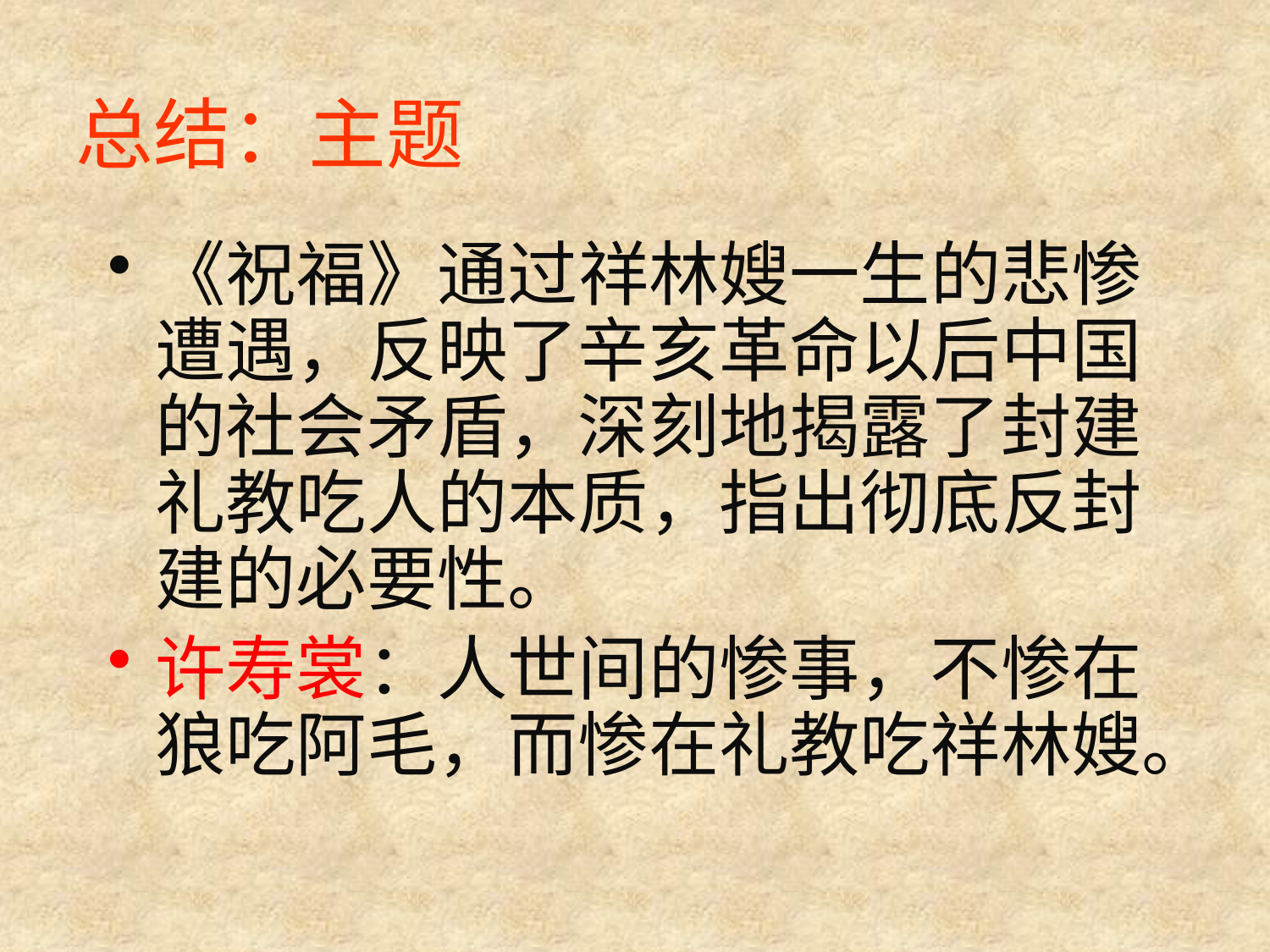

# 总结：主题
《祝福》通过祥林嫂一生的悲惨遭遇，反映了辛亥革命以后中国的社会矛盾，深刻地揭露了封建礼教吃人的本质，指出彻底反封建的必要性。
许寿裳：人世间的惨事，不惨在狼吃阿毛，而惨在礼教吃祥林嫂。